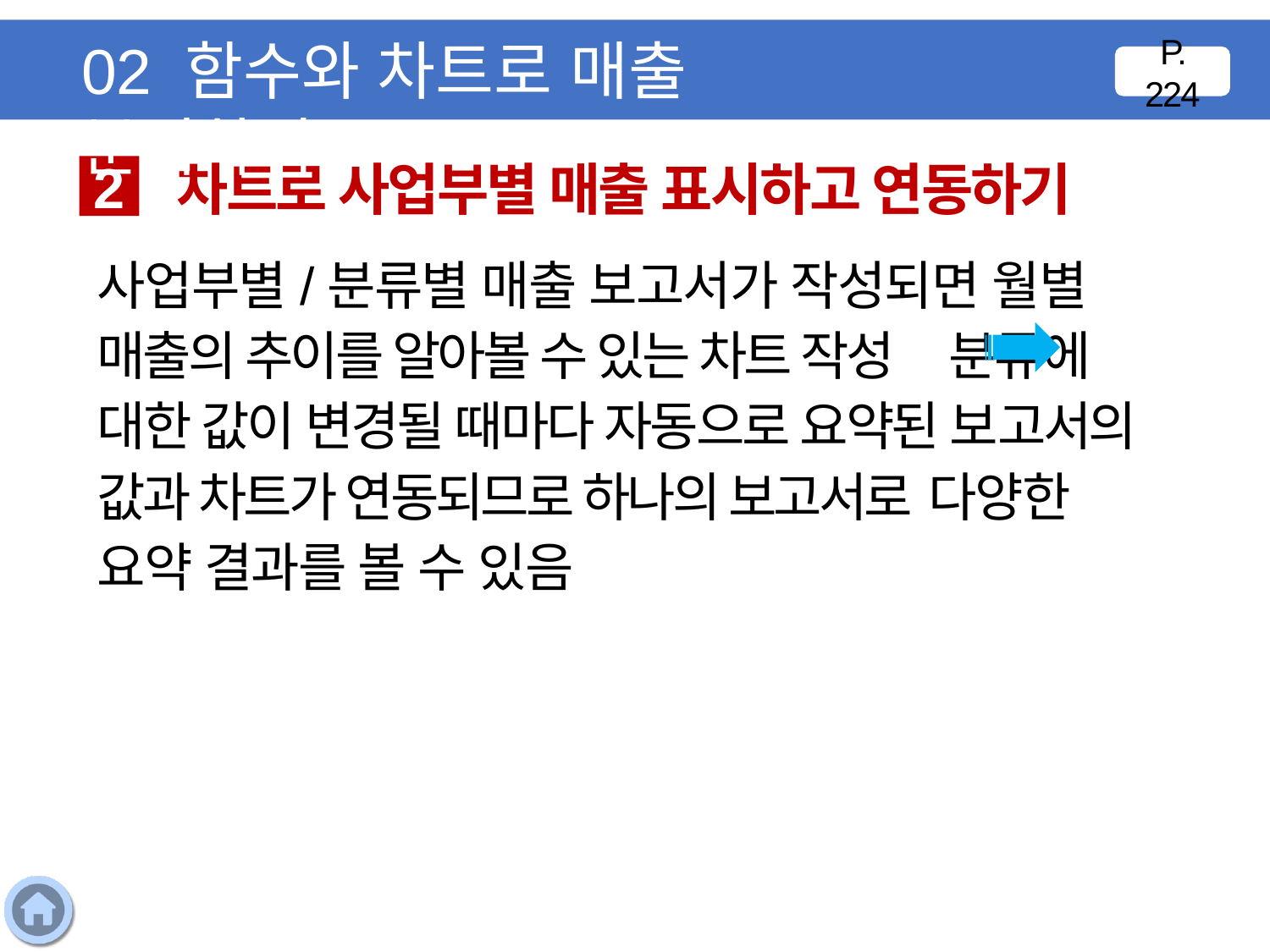

02 함수와 차트로 매출 분석하기
P. 224
차트로 사업부별 매출 표시하고 연동하기
2
사업부별/분류별 매출 보고서가 작성되면 월별 매출의 추이를 알아볼 수 있는 차트 작성     분류에 대한 값이 변경될 때마다 자동으로 요약된 보고서의 값과 차트가 연동되므로 하나의 보고서로 다양한 요약 결과를 볼 수 있음